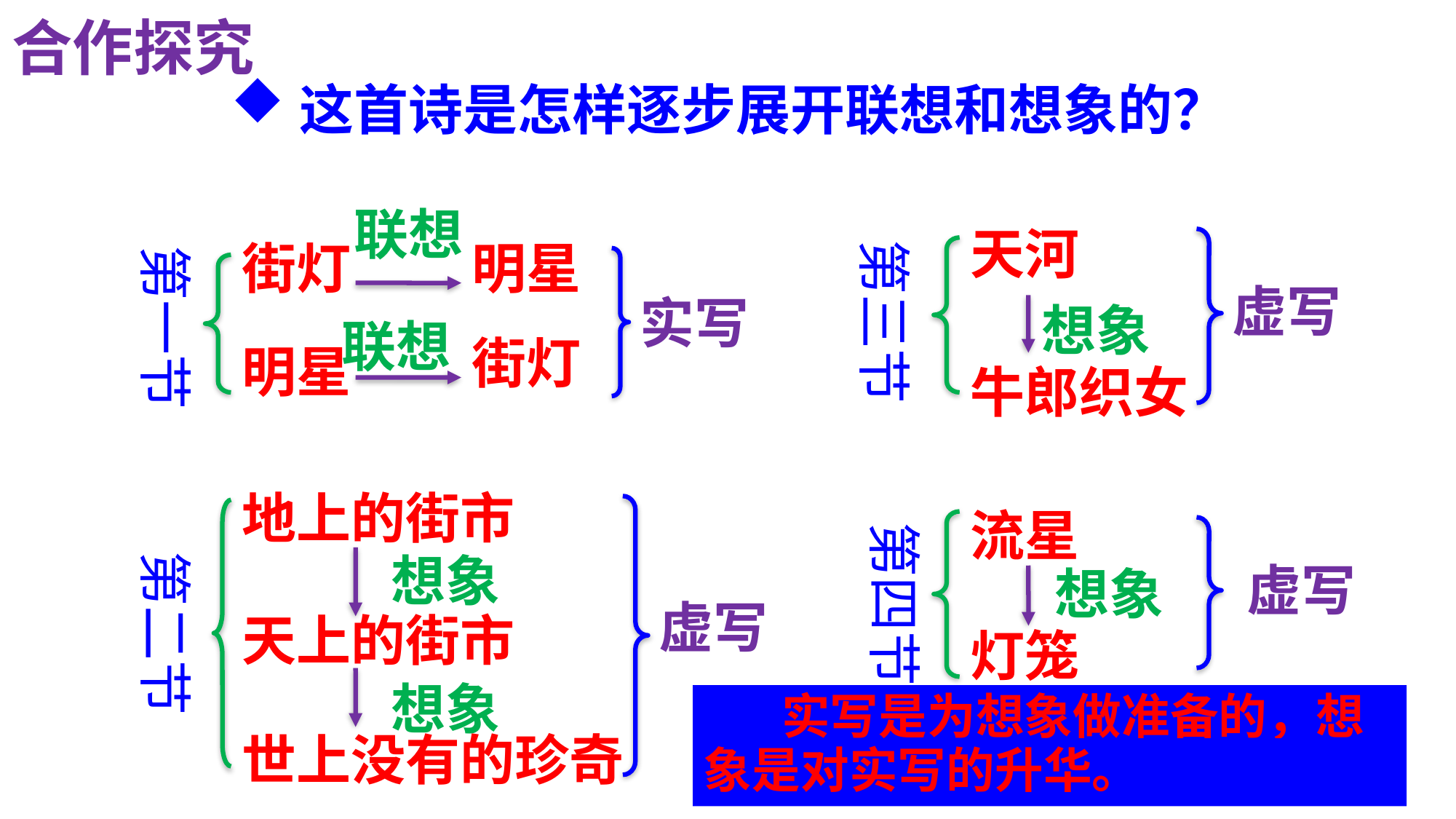

合作探究
这首诗是怎样逐步展开联想和想象的？
联想
天河
街灯
明星
第三节

第一节

虚写

实写
想象

联想
街灯
明星
牛郎织女

地上的街市
流星

第四节

第二节
想象

虚写
想象

虚写
天上的街市
灯笼

想象
      实写是为想象做准备的，想象是对实写的升华。
世上没有的珍奇